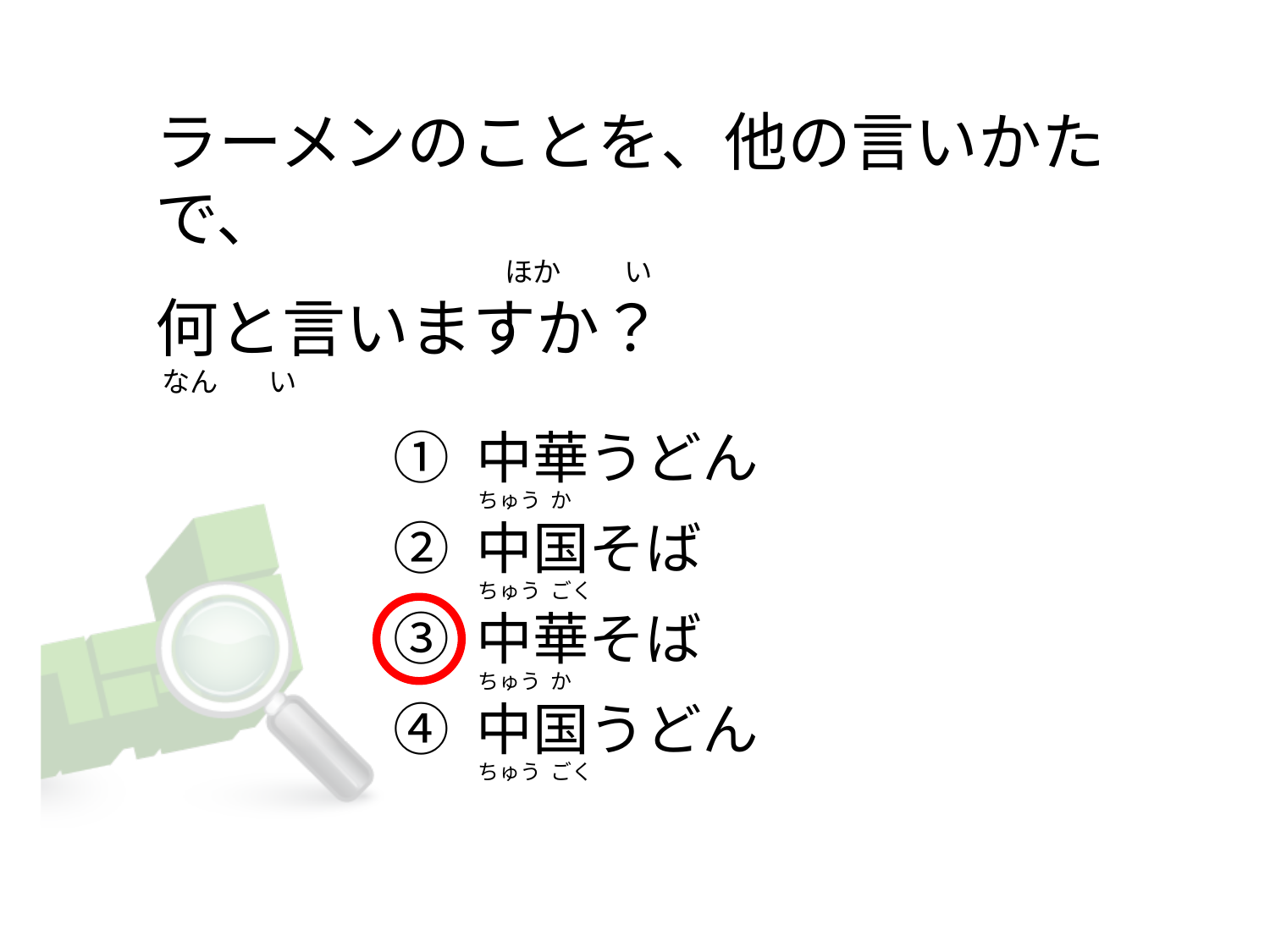

# ラーメンのことを、他の言いかたで、                                                        ほか          い 何と言いますか？  なん        い
① 中華うどん
② 中国そば
③ 中華そば
④ 中国うどん
ちゅう  か
ちゅう  ごく

ちゅう  か
ちゅう  ごく